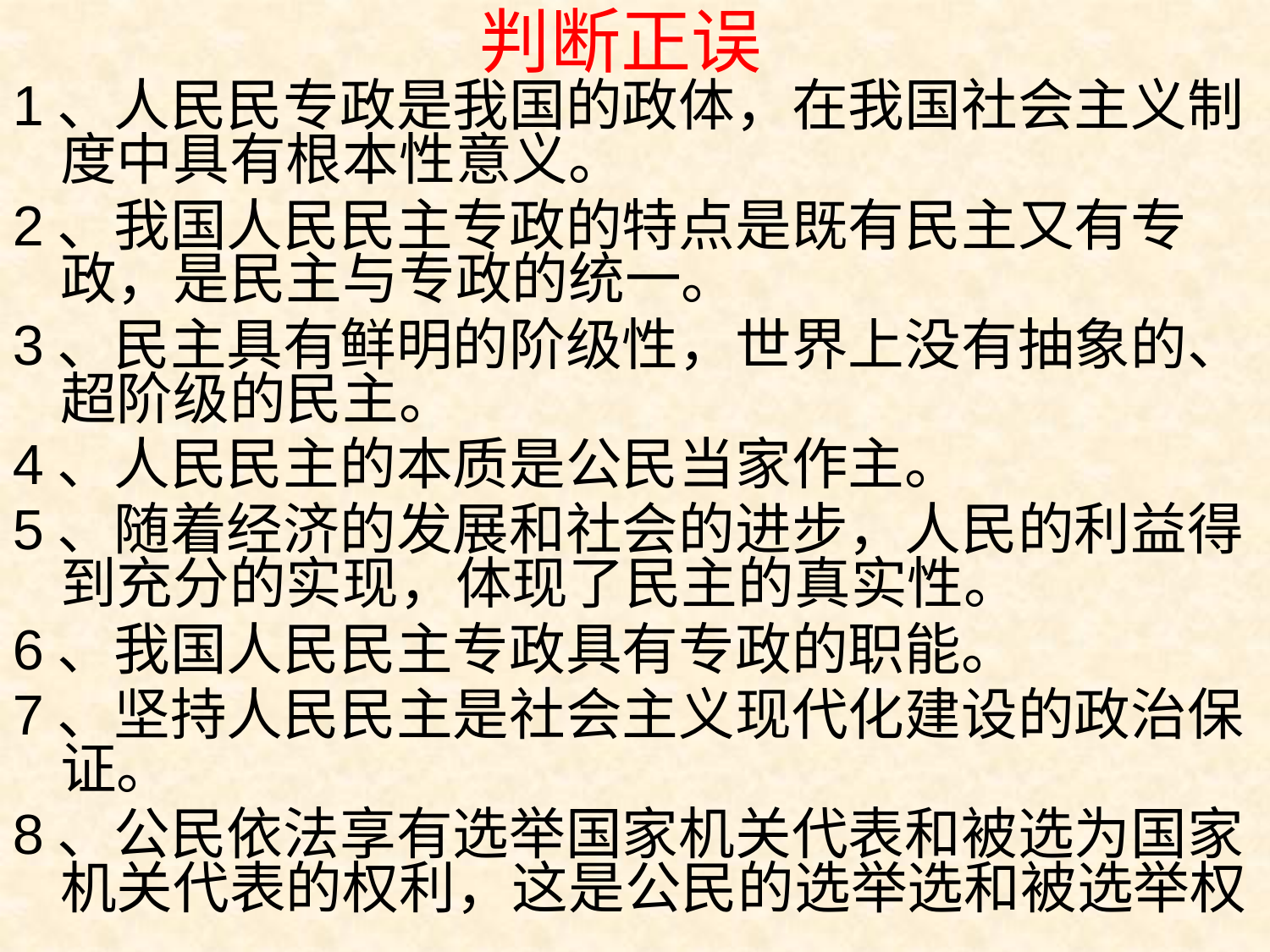

# 判断正误
1、人民民专政是我国的政体，在我国社会主义制度中具有根本性意义。
2、我国人民民主专政的特点是既有民主又有专政，是民主与专政的统一。
3、民主具有鲜明的阶级性，世界上没有抽象的、超阶级的民主。
4、人民民主的本质是公民当家作主。
5、随着经济的发展和社会的进步，人民的利益得到充分的实现，体现了民主的真实性。
6、我国人民民主专政具有专政的职能。
7、坚持人民民主是社会主义现代化建设的政治保证。
8、公民依法享有选举国家机关代表和被选为国家机关代表的权利，这是公民的选举选和被选举权